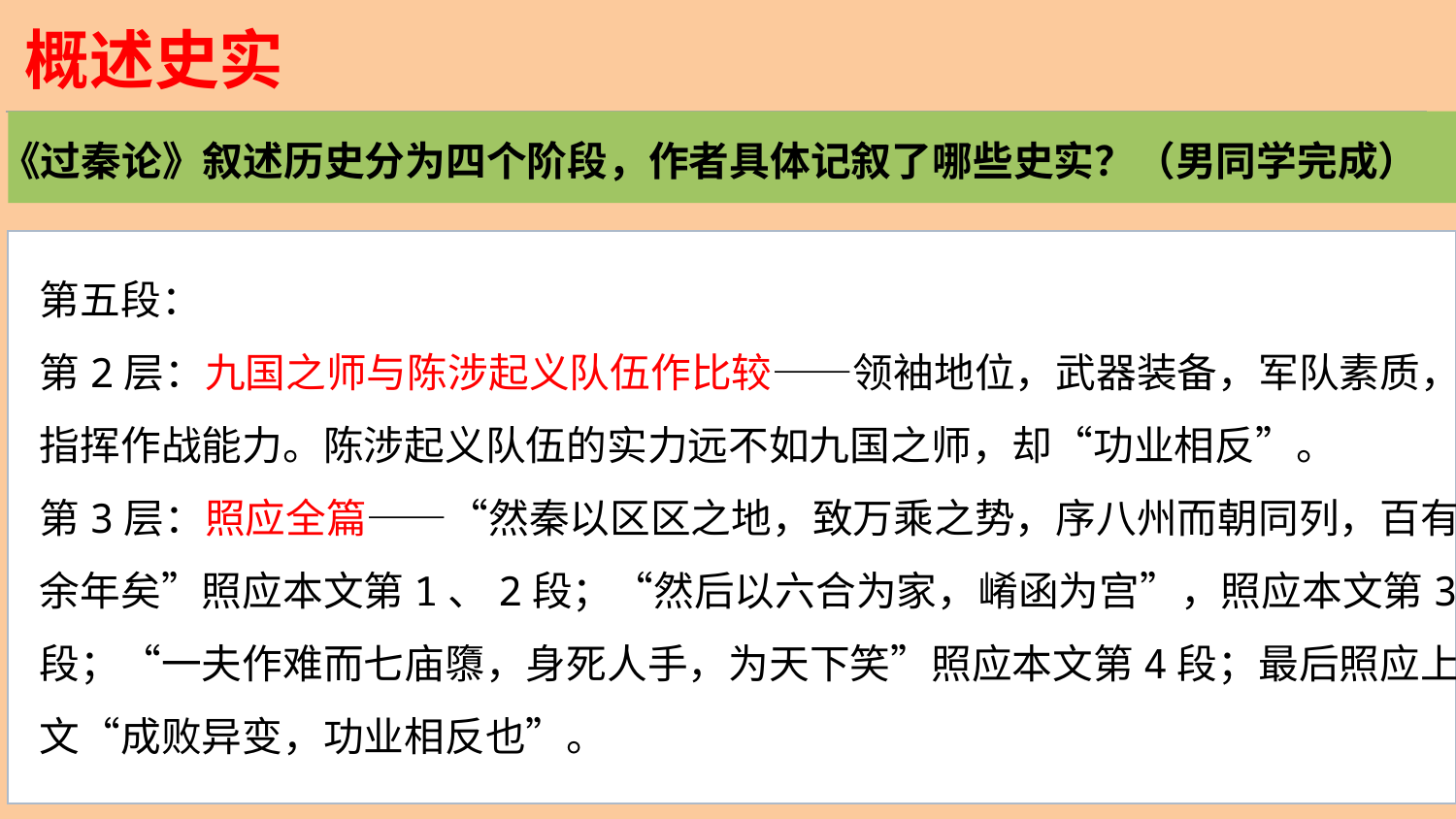

概述史实
《过秦论》叙述历史分为四个阶段，作者具体记叙了哪些史实？（男同学完成）

第五段：
第2层：九国之师与陈涉起义队伍作比较——领袖地位，武器装备，军队素质，指挥作战能力。陈涉起义队伍的实力远不如九国之师，却“功业相反”。
第3层：照应全篇——“然秦以区区之地，致万乘之势，序八州而朝同列，百有余年矣”照应本文第1、2段；“然后以六合为家，崤函为宫”，照应本文第3段；“一夫作难而七庙隳，身死人手，为天下笑”照应本文第4段；最后照应上文“成败异变，功业相反也”。